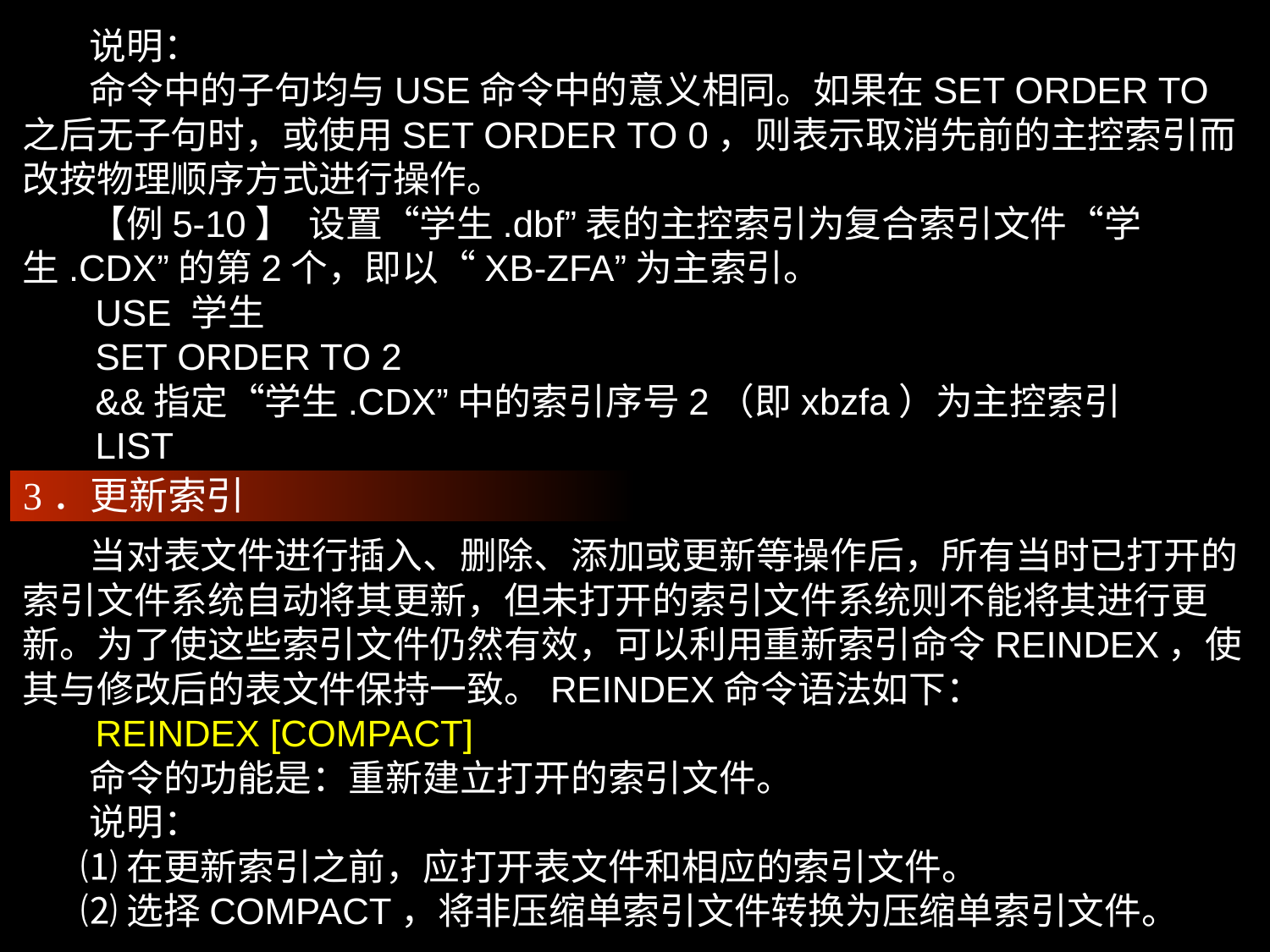

说明：
       命令中的子句均与USE命令中的意义相同。如果在SET ORDER TO之后无子句时，或使用SET ORDER TO 0，则表示取消先前的主控索引而改按物理顺序方式进行操作。
       【例5-10】  设置“学生.dbf”表的主控索引为复合索引文件“学生.CDX”的第2个，即以“XB-ZFA”为主索引。
       USE 学生
       SET ORDER TO 2
       &&指定“学生.CDX”中的索引序号2（即xbzfa）为主控索引
       LIST
3．更新索引
       当对表文件进行插入、删除、添加或更新等操作后，所有当时已打开的索引文件系统自动将其更新，但未打开的索引文件系统则不能将其进行更新。为了使这些索引文件仍然有效，可以利用重新索引命令REINDEX，使其与修改后的表文件保持一致。REINDEX命令语法如下：
       REINDEX [COMPACT]
       命令的功能是：重新建立打开的索引文件。
       说明：
       ⑴在更新索引之前，应打开表文件和相应的索引文件。
       ⑵选择COMPACT，将非压缩单索引文件转换为压缩单索引文件。